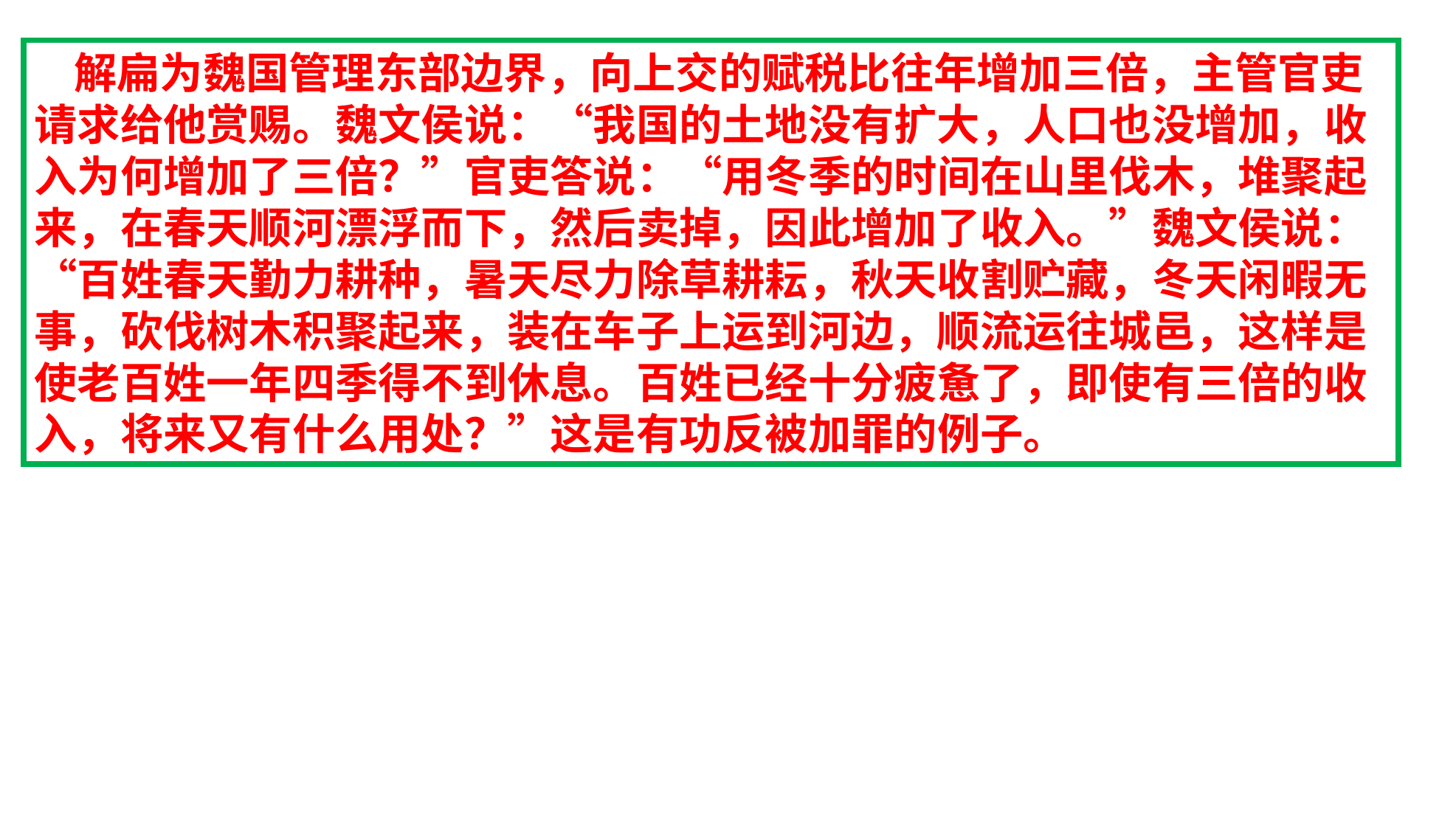

解扁为魏国管理东部边界，向上交的赋税比往年增加三倍，主管官吏请求给他赏赐。魏文侯说：“我国的土地没有扩大，人口也没增加，收入为何增加了三倍？”官吏答说：“用冬季的时间在山里伐木，堆聚起来，在春天顺河漂浮而下，然后卖掉，因此增加了收入。”魏文侯说：“百姓春天勤力耕种，暑天尽力除草耕耘，秋天收割贮藏，冬天闲暇无事，砍伐树木积聚起来，装在车子上运到河边，顺流运往城邑，这样是使老百姓一年四季得不到休息。百姓已经十分疲惫了，即使有三倍的收入，将来又有什么用处？”这是有功反被加罪的例子。